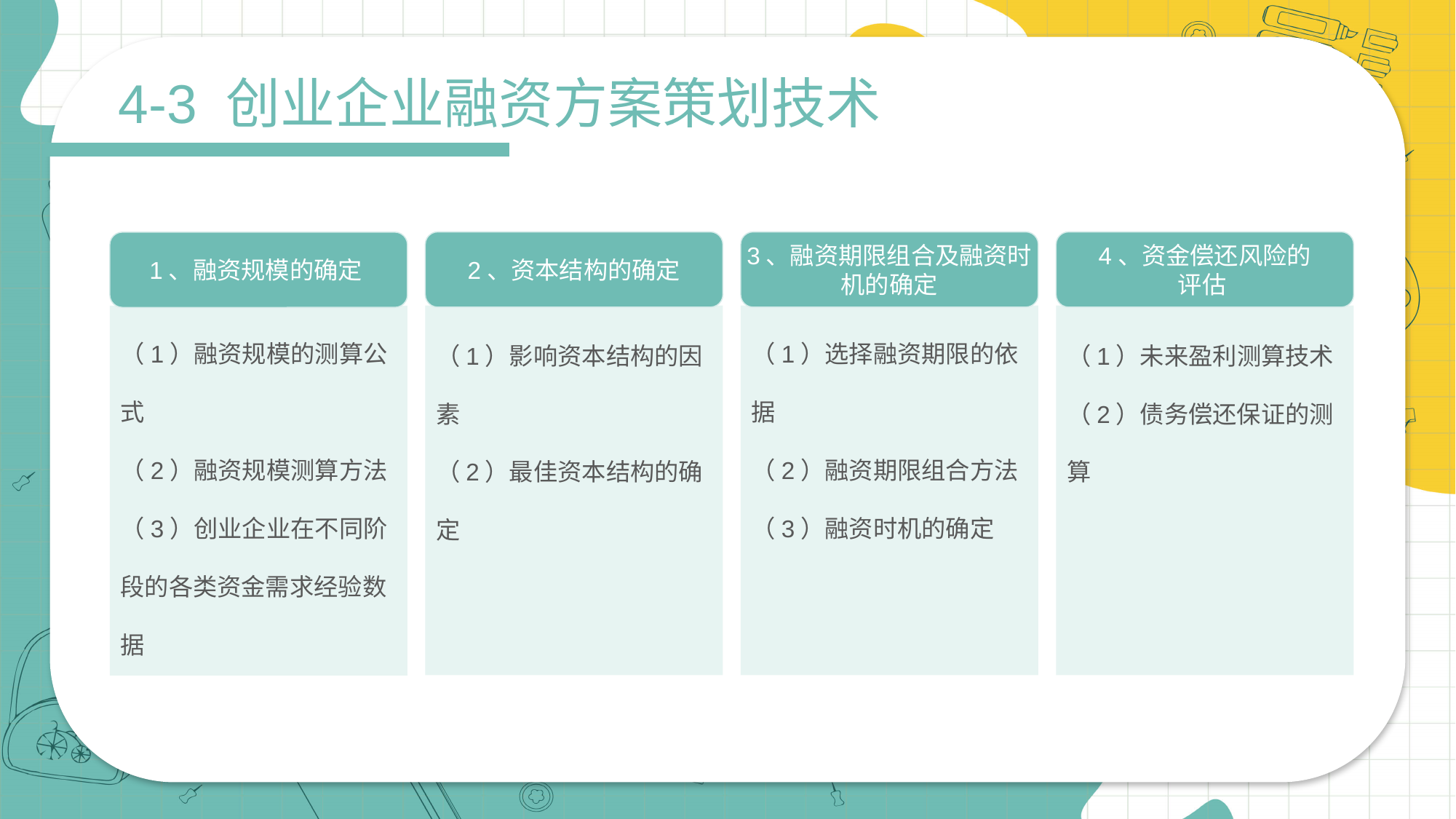

4-3 创业企业融资方案策划技术

2、资本结构的确定

（1）影响资本结构的因素
（2）最佳资本结构的确定
3、融资期限组合及融资时机的确定
（1）选择融资期限的依据
（2）融资期限组合方法
（3）融资时机的确定

4、资金偿还风险的
评估

（1）未来盈利测算技术
（2）债务偿还保证的测算
1、融资规模的确定
（1）融资规模的测算公式
（2）融资规模测算方法
（3）创业企业在不同阶段的各类资金需求经验数据